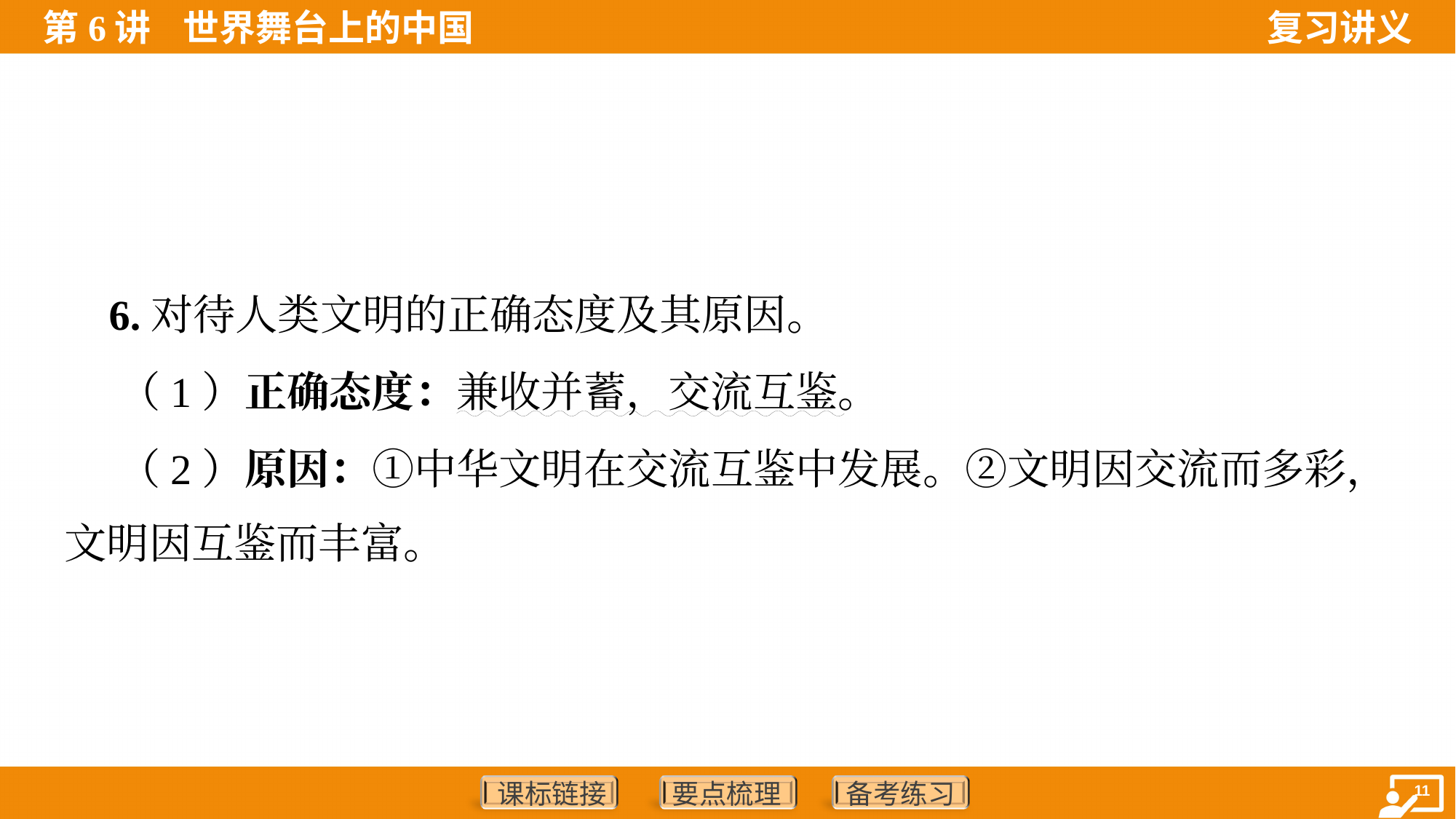

6.对待人类文明的正确态度及其原因。
    （1）正确态度：兼收并蓄，交流互鉴。
    （2）原因：①中华文明在交流互鉴中发展。②文明因交流而多彩，
文明因互鉴而丰富。